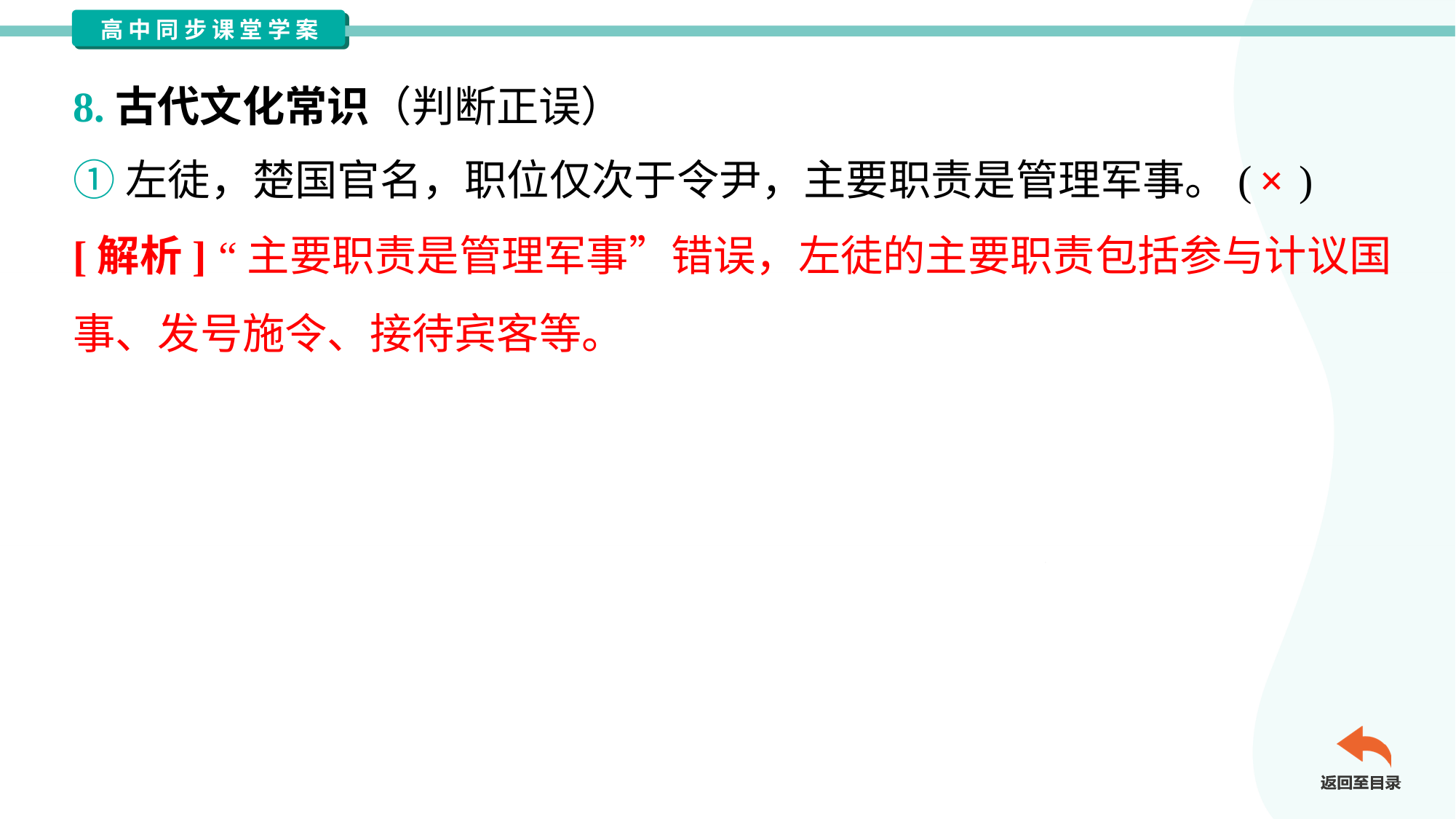

8.古代文化常识（判断正误）
①左徒，楚国官名，职位仅次于令尹，主要职责是管理军事。(    )
×
[解析] “主要职责是管理军事”错误，左徒的主要职责包括参与计议国
事、发号施令、接待宾客等。